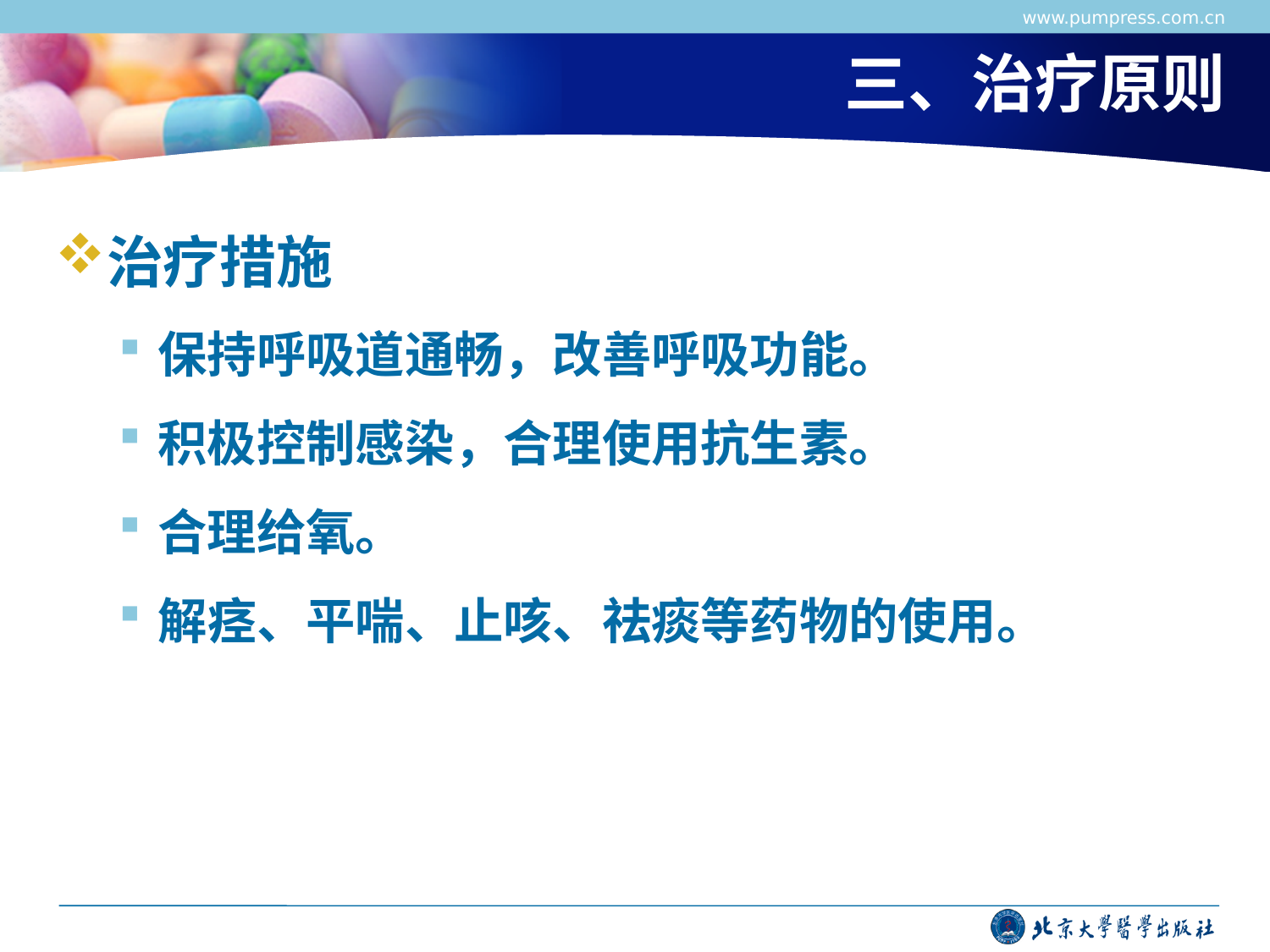

www.pumpress.com.cn
# 三、治疗原则
治疗措施
保持呼吸道通畅，改善呼吸功能。
积极控制感染，合理使用抗生素。
合理给氧。
解痉、平喘、止咳、祛痰等药物的使用。